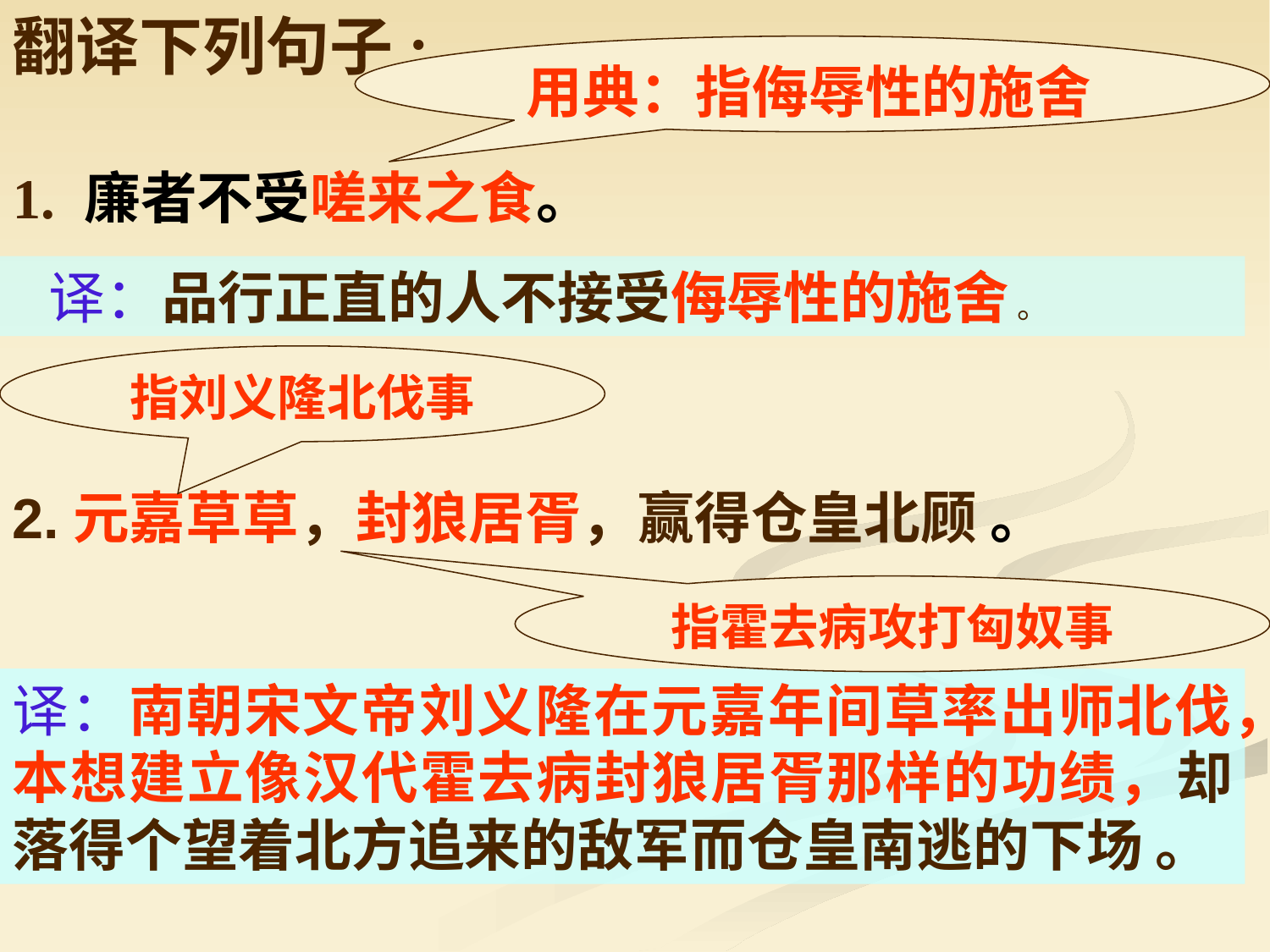

翻译下列句子:
用典：指侮辱性的施舍

1. 廉者不受嗟来之食。
    译：品行正直的人不接受侮辱性的施舍 。
指刘义隆北伐事
2.元嘉草草，封狼居胥，赢得仓皇北顾 。
指霍去病攻打匈奴事
译：南朝宋文帝刘义隆在元嘉年间草率出师北伐，本想建立像汉代霍去病封狼居胥那样的功绩，却落得个望着北方追来的敌军而仓皇南逃的下场 。